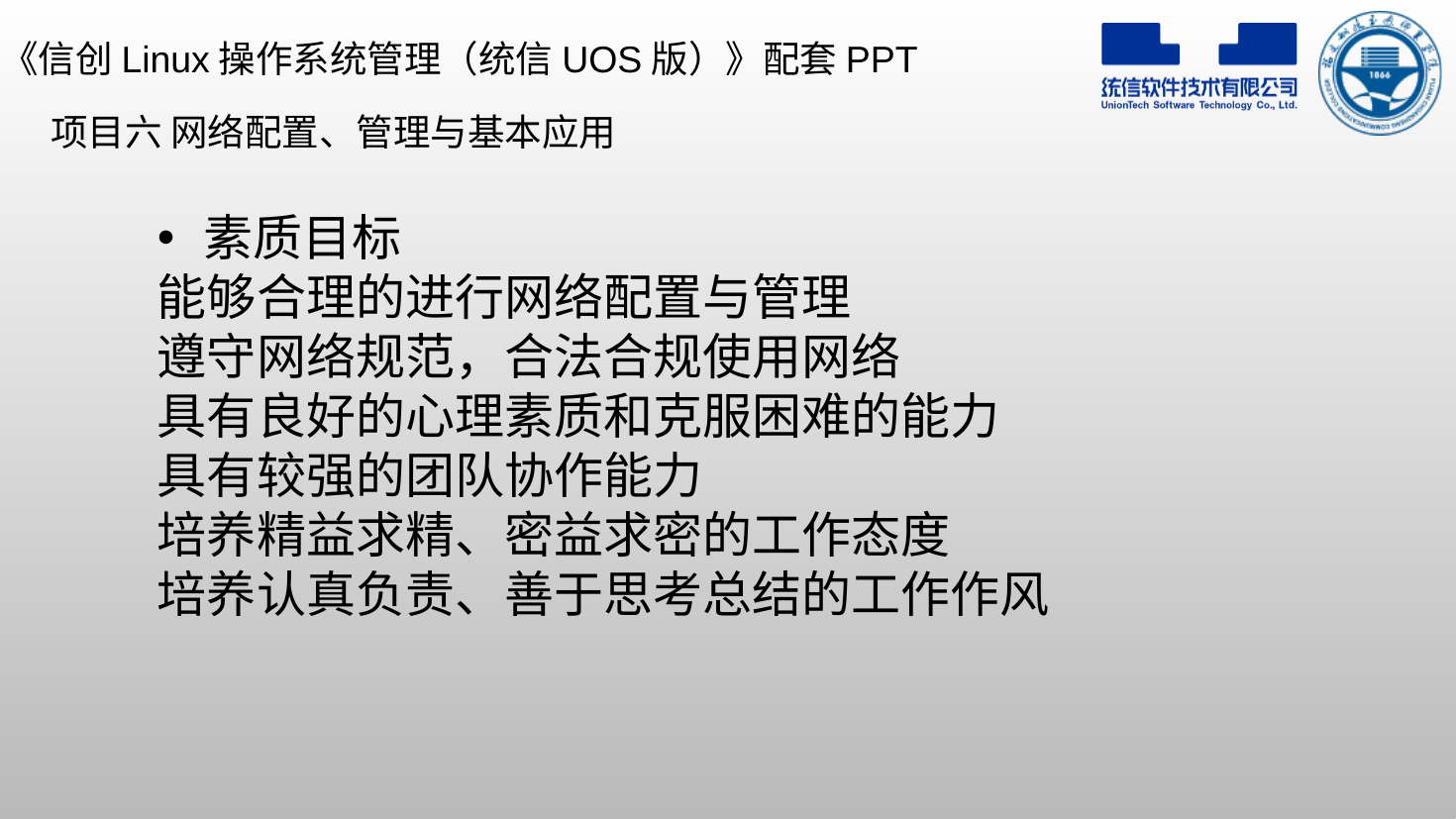

项目六 网络配置、管理与基本应用
素质目标
能够合理的进行网络配置与管理
遵守网络规范，合法合规使用网络
具有良好的心理素质和克服困难的能力
具有较强的团队协作能力
培养精益求精、密益求密的工作态度
培养认真负责、善于思考总结的工作作风